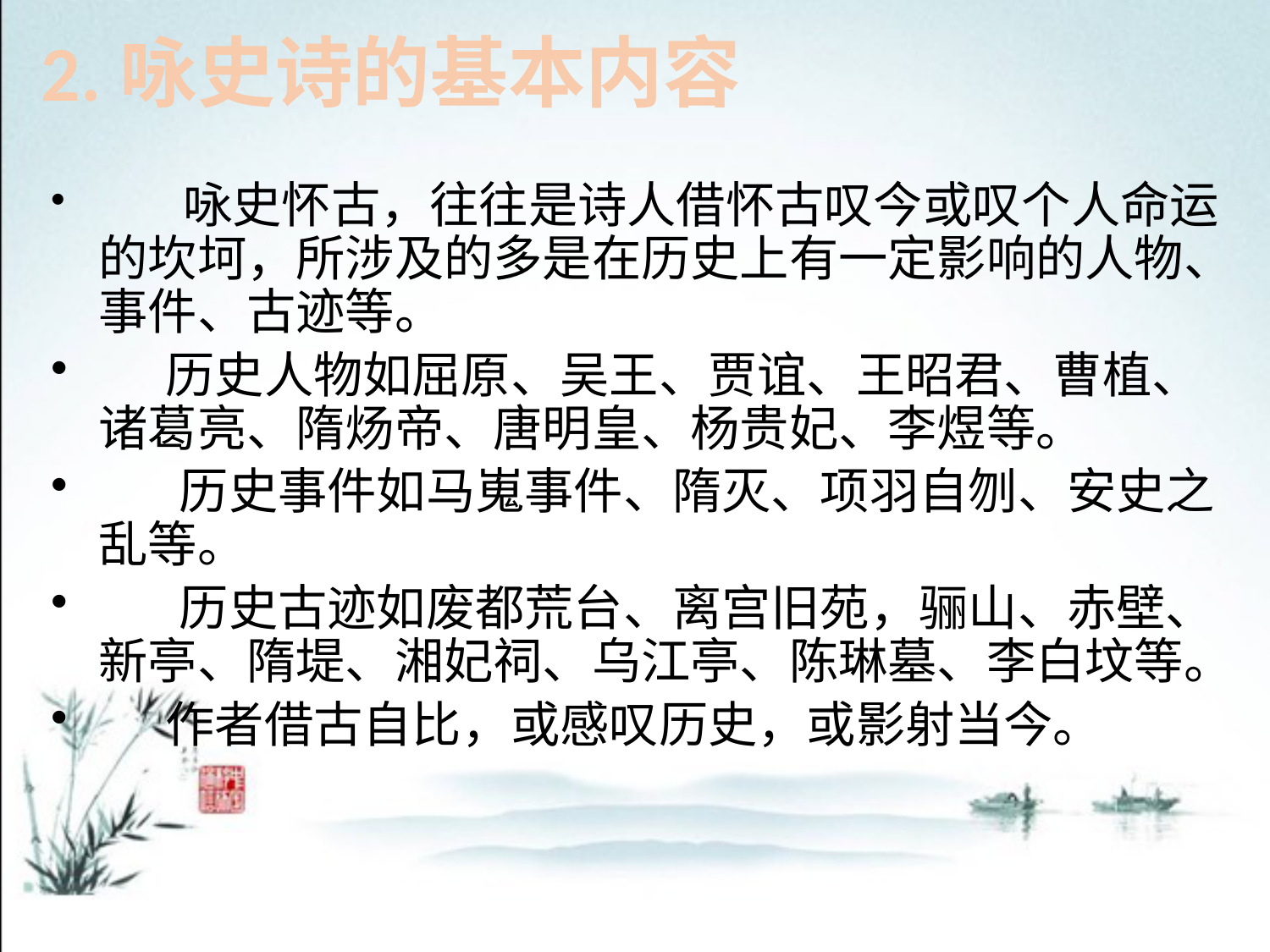

2.咏史诗的基本内容
　　咏史怀古，往往是诗人借怀古叹今或叹个人命运的坎坷，所涉及的多是在历史上有一定影响的人物、事件、古迹等。
    历史人物如屈原、吴王、贾谊、王昭君、曹植、诸葛亮、隋炀帝、唐明皇、杨贵妃、李煜等。
     历史事件如马嵬事件、隋灭、项羽自刎、安史之乱等。
     历史古迹如废都荒台、离宫旧苑，骊山、赤壁、新亭、隋堤、湘妃祠、乌江亭、陈琳墓、李白坟等。
    作者借古自比，或感叹历史，或影射当今。